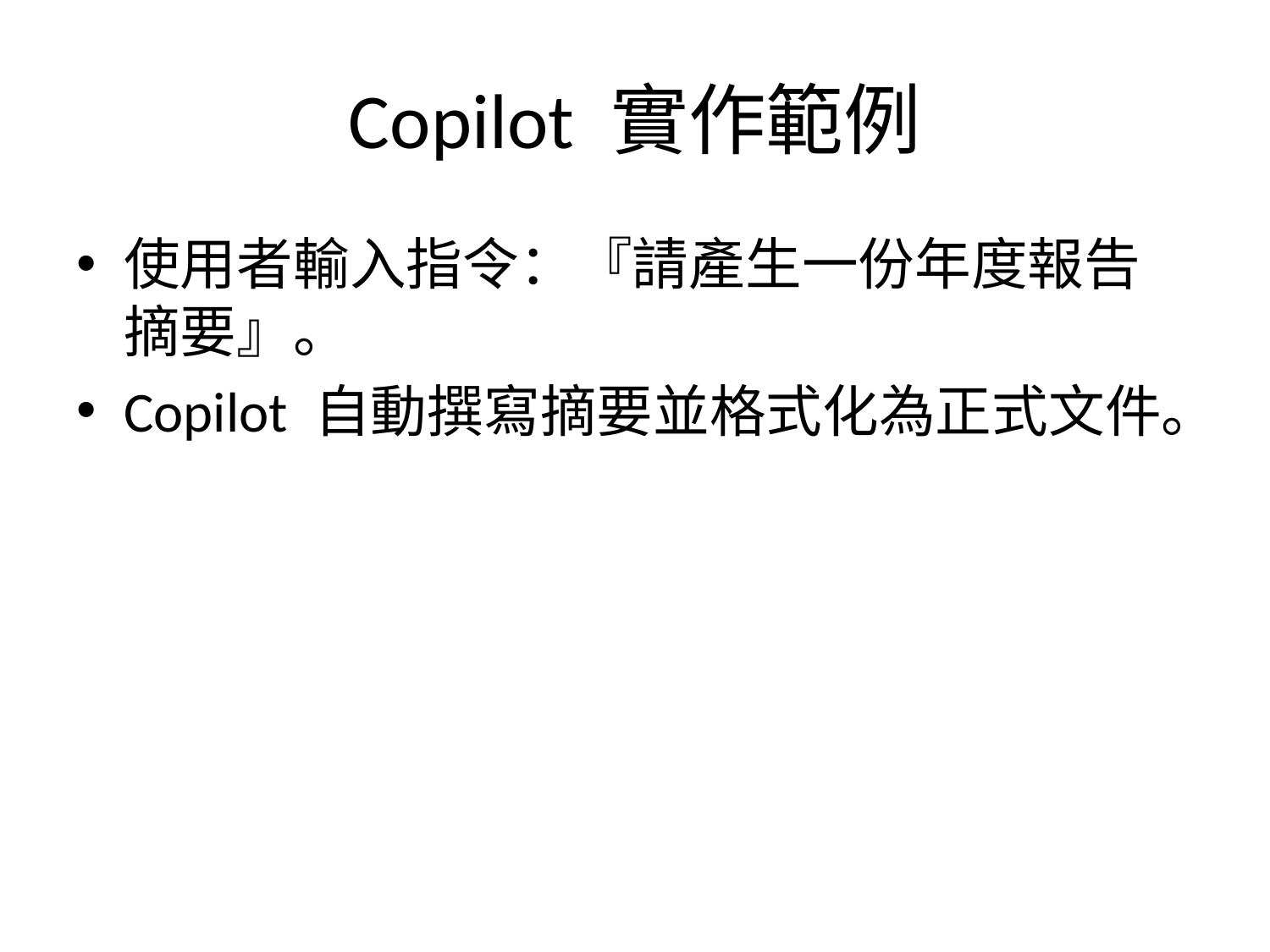

# Copilot 實作範例
使用者輸入指令：『請產生一份年度報告摘要』。
Copilot 自動撰寫摘要並格式化為正式文件。